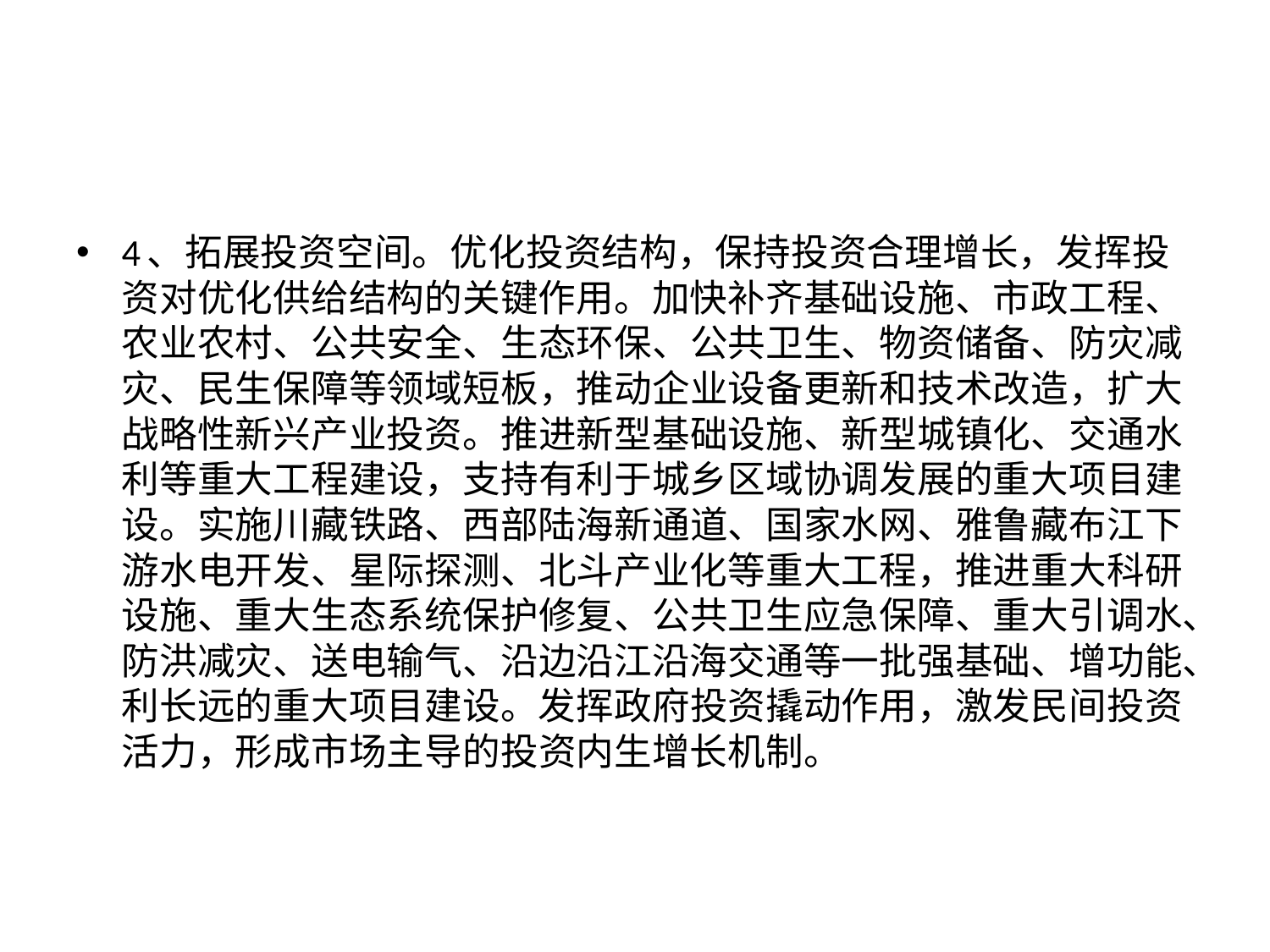

#
4、拓展投资空间。优化投资结构，保持投资合理增长，发挥投资对优化供给结构的关键作用。加快补齐基础设施、市政工程、农业农村、公共安全、生态环保、公共卫生、物资储备、防灾减灾、民生保障等领域短板，推动企业设备更新和技术改造，扩大战略性新兴产业投资。推进新型基础设施、新型城镇化、交通水利等重大工程建设，支持有利于城乡区域协调发展的重大项目建设。实施川藏铁路、西部陆海新通道、国家水网、雅鲁藏布江下游水电开发、星际探测、北斗产业化等重大工程，推进重大科研设施、重大生态系统保护修复、公共卫生应急保障、重大引调水、防洪减灾、送电输气、沿边沿江沿海交通等一批强基础、增功能、利长远的重大项目建设。发挥政府投资撬动作用，激发民间投资活力，形成市场主导的投资内生增长机制。